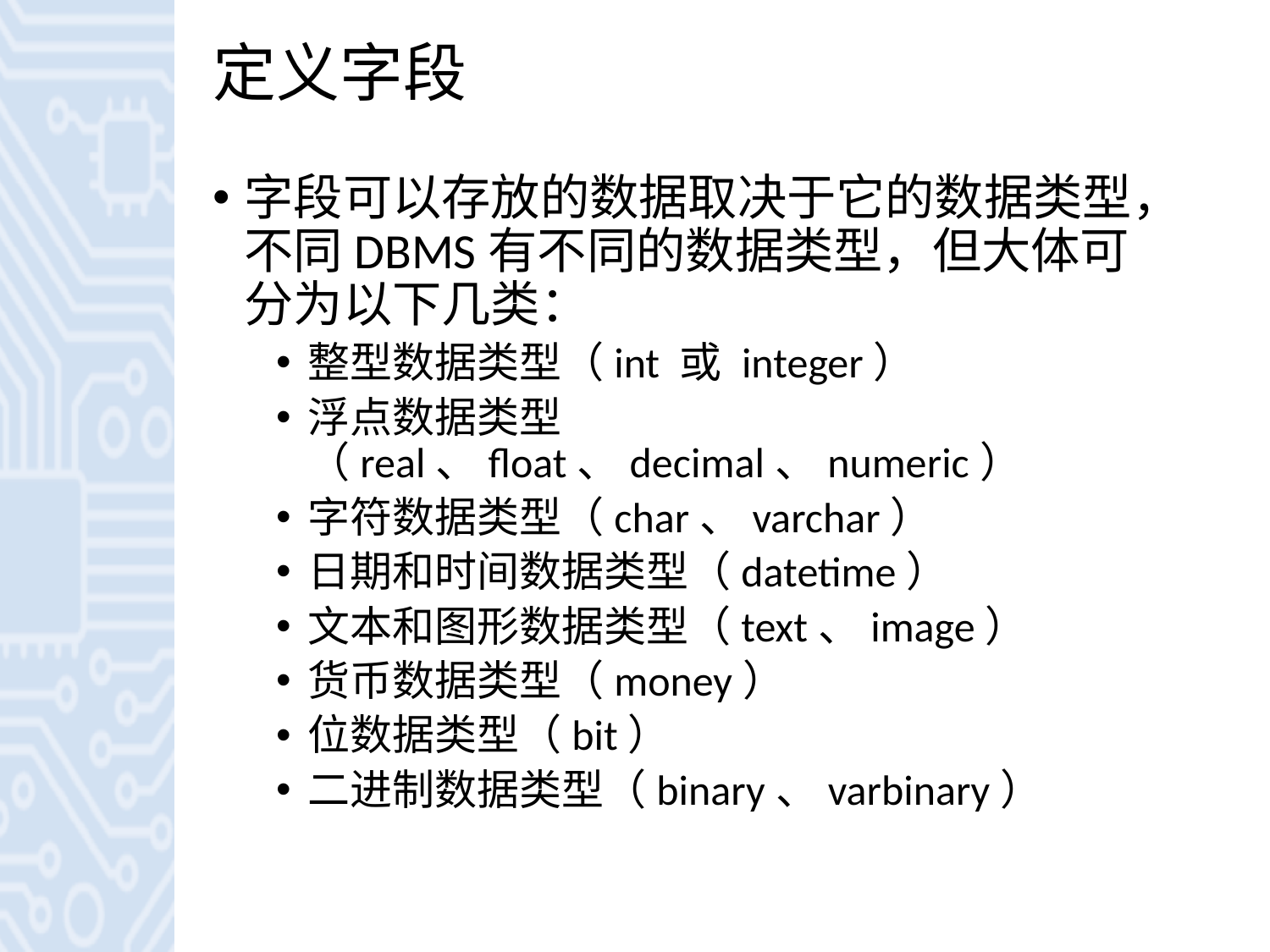

# 定义字段
字段可以存放的数据取决于它的数据类型，不同DBMS有不同的数据类型，但大体可分为以下几类：
整型数据类型（int 或 integer）
浮点数据类型（real、float、decimal、numeric）
字符数据类型（char、varchar）
日期和时间数据类型（datetime）
文本和图形数据类型（text、image）
货币数据类型（money）
位数据类型（bit）
二进制数据类型（binary、varbinary）